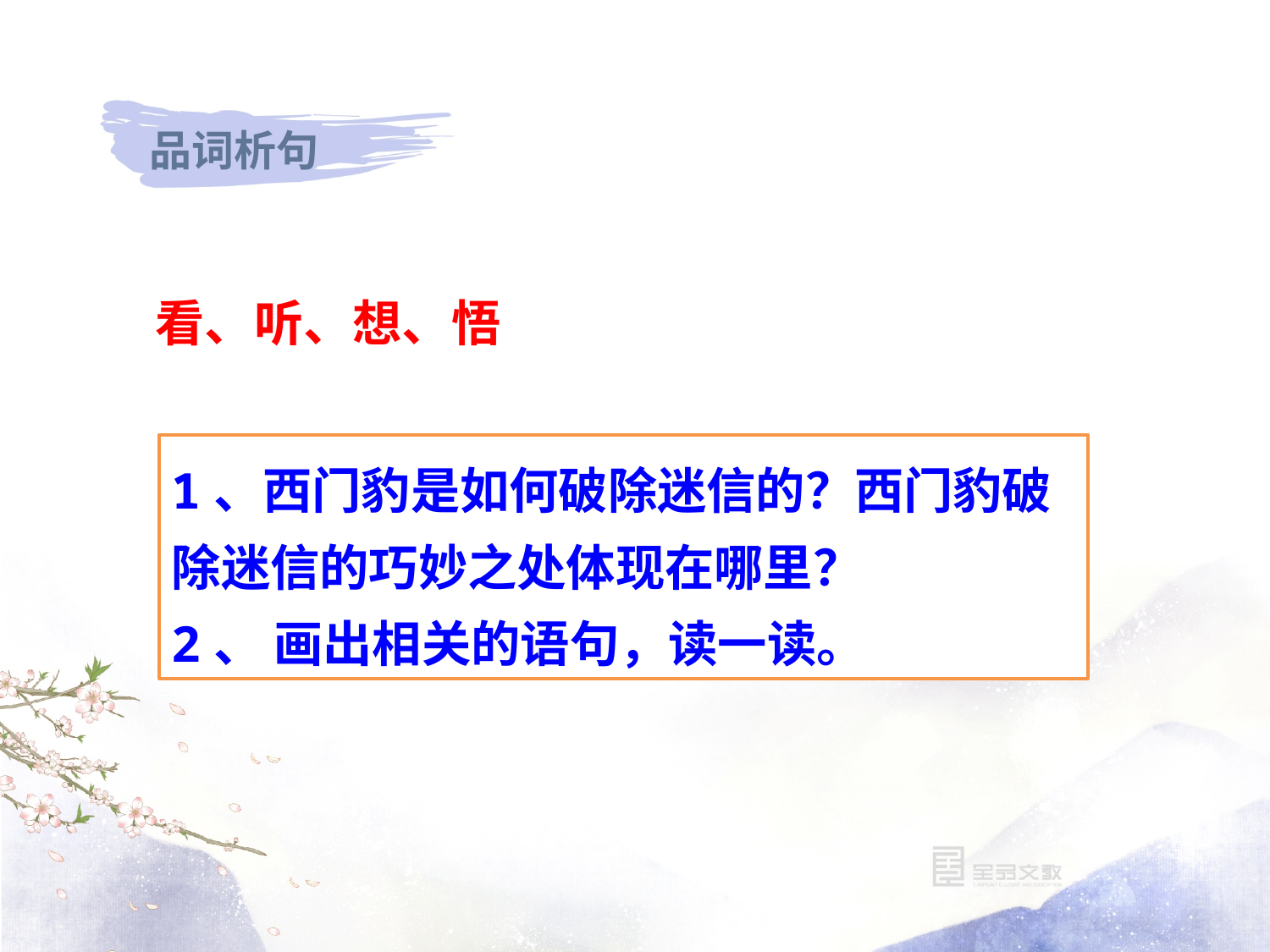

看、听、想、悟
1、西门豹是如何破除迷信的？西门豹破除迷信的巧妙之处体现在哪里？
2、 画出相关的语句，读一读。